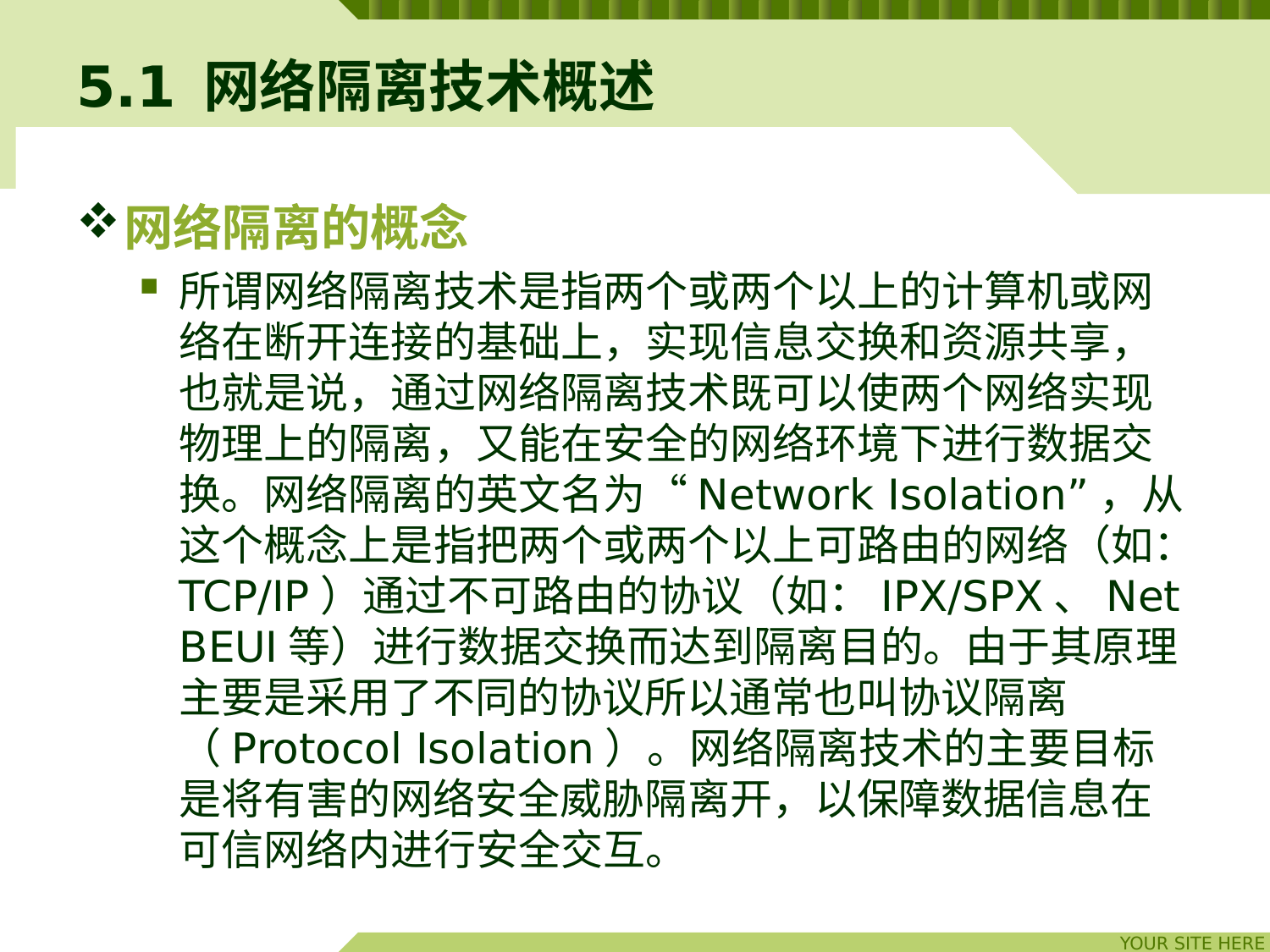

# 5.1	网络隔离技术概述
网络隔离的概念
所谓网络隔离技术是指两个或两个以上的计算机或网络在断开连接的基础上，实现信息交换和资源共享，也就是说，通过网络隔离技术既可以使两个网络实现物理上的隔离，又能在安全的网络环境下进行数据交换。网络隔离的英文名为“Network Isolation”，从这个概念上是指把两个或两个以上可路由的网络（如：TCP/IP）通过不可路由的协议（如：IPX/SPX、NetBEUI等）进行数据交换而达到隔离目的。由于其原理主要是采用了不同的协议所以通常也叫协议隔离（Protocol Isolation）。网络隔离技术的主要目标是将有害的网络安全威胁隔离开，以保障数据信息在可信网络内进行安全交互。